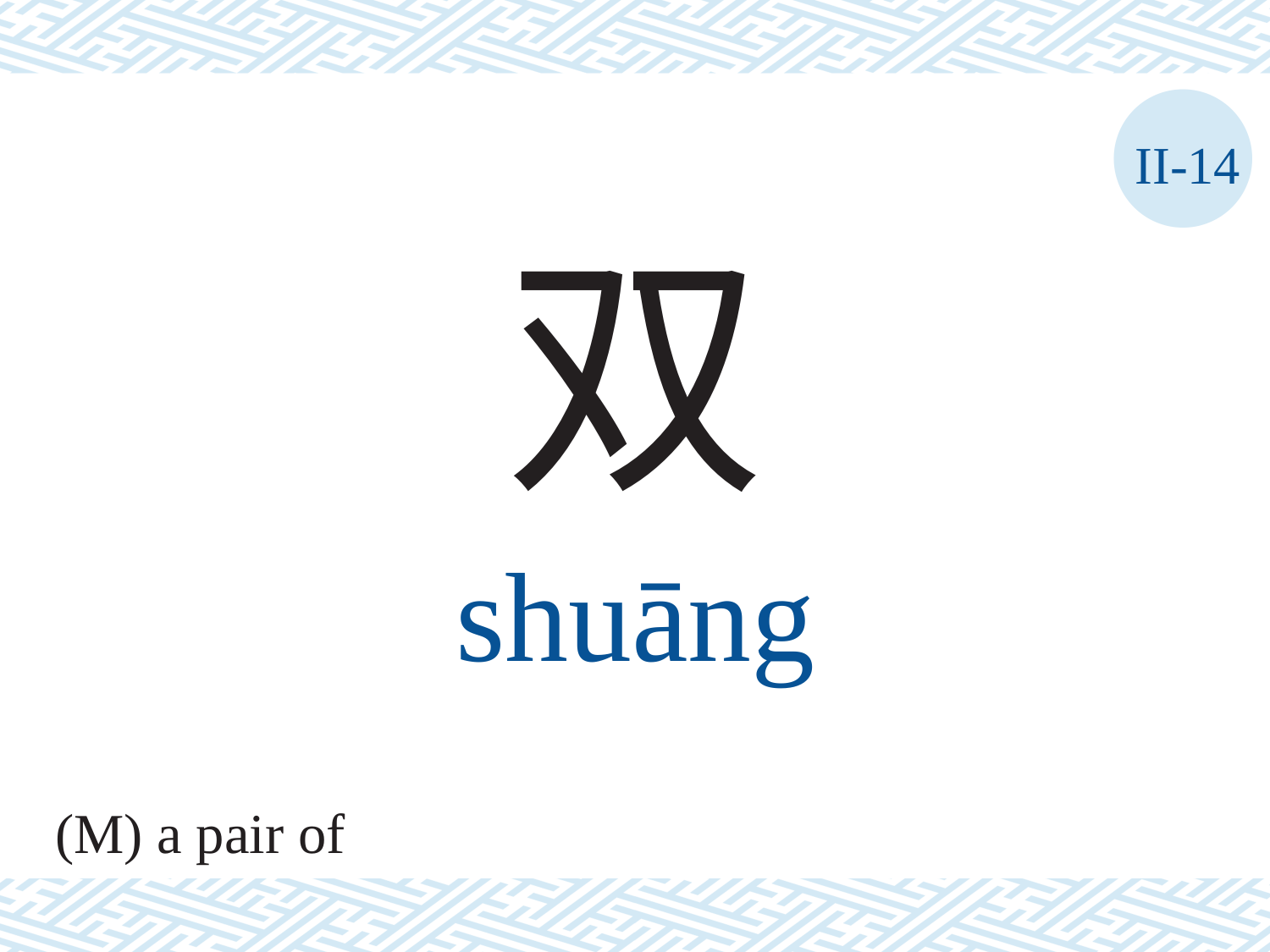

II-14
双
shuāng
(M) a pair of